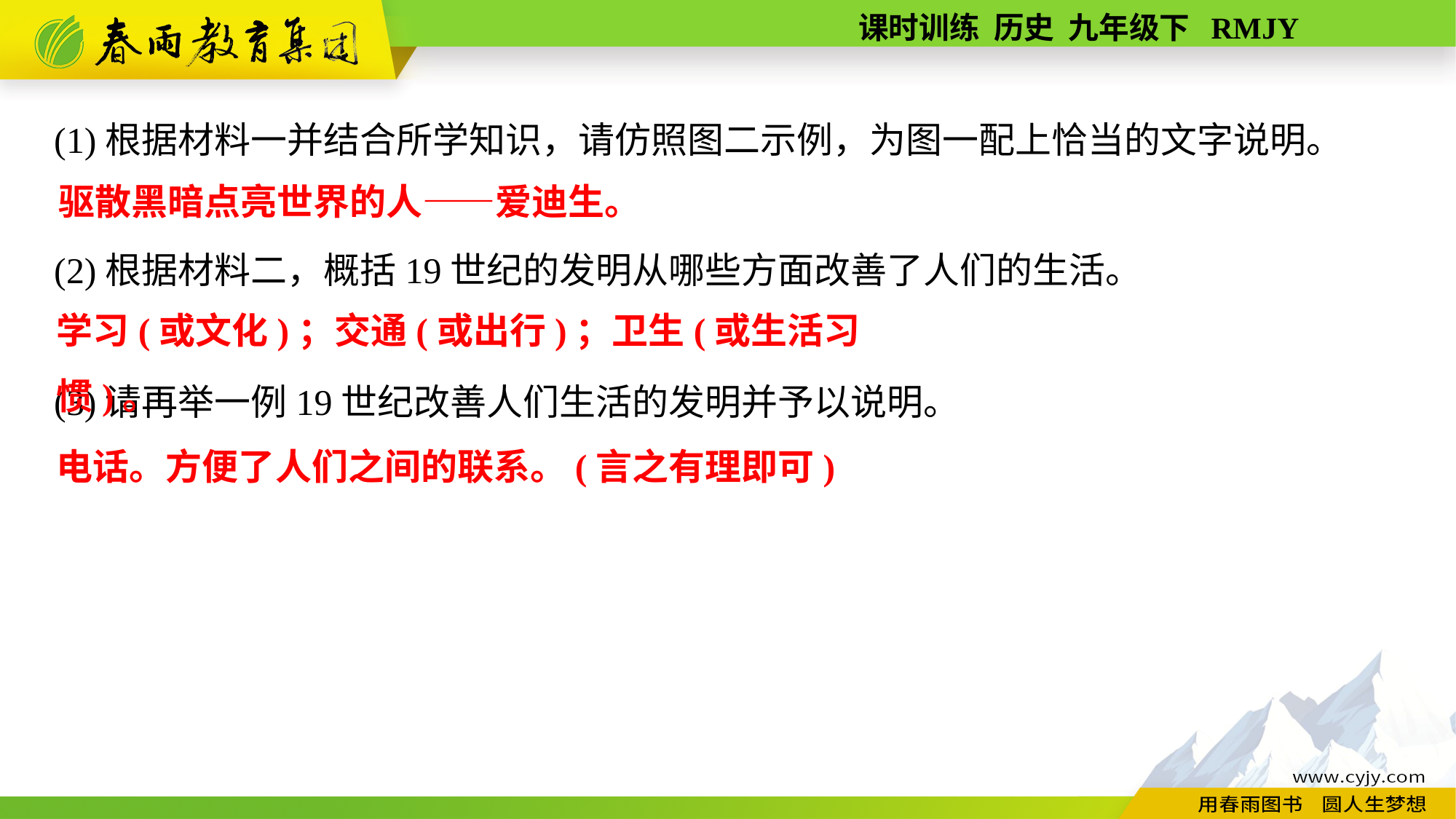

(1)根据材料一并结合所学知识，请仿照图二示例，为图一配上恰当的文字说明。

(2)根据材料二，概括19世纪的发明从哪些方面改善了人们的生活。

(3)请再举一例19世纪改善人们生活的发明并予以说明。
驱散黑暗点亮世界的人——爱迪生。
学习(或文化)；交通(或出行)；卫生(或生活习惯)。
电话。方便了人们之间的联系。(言之有理即可)